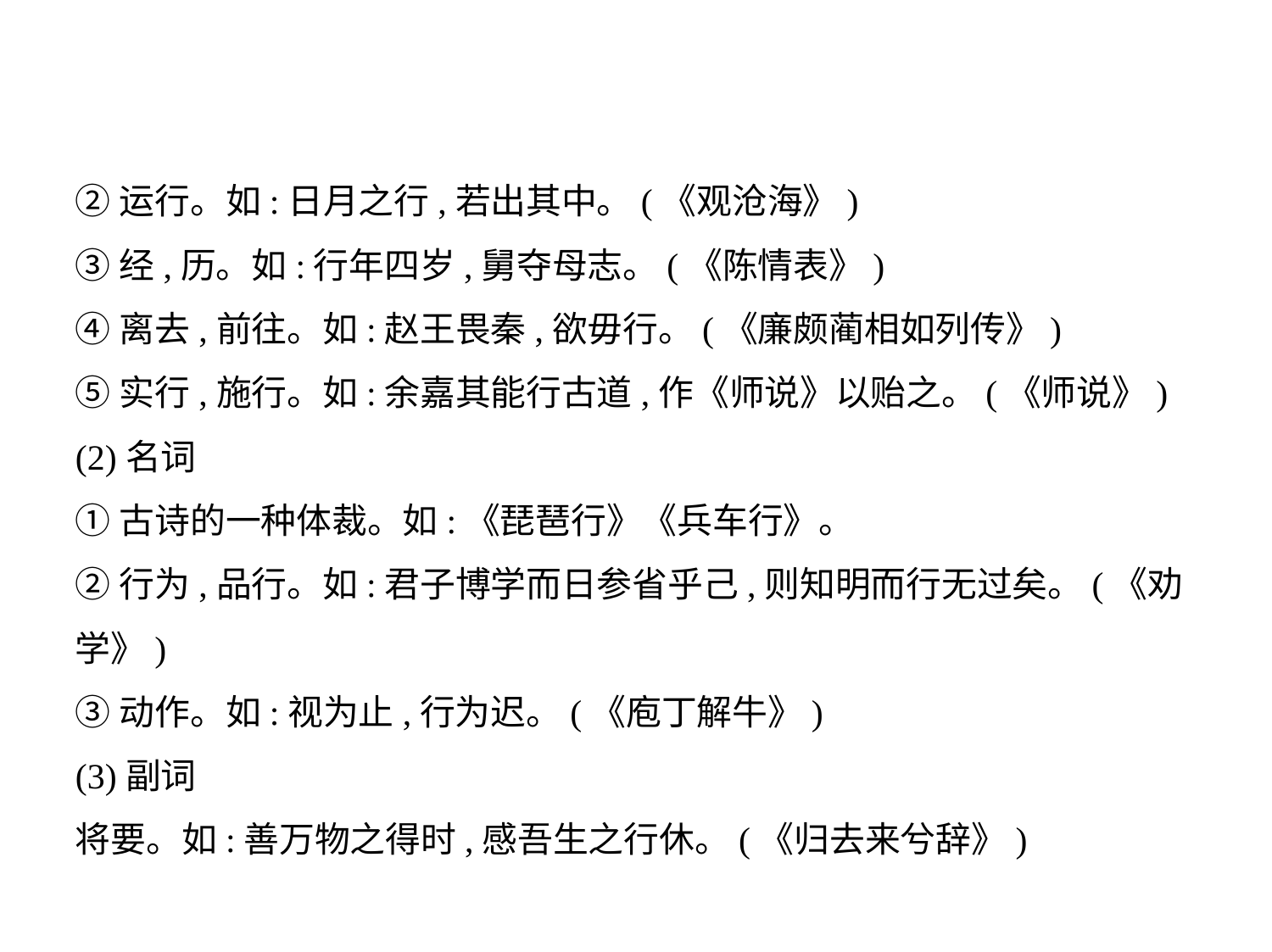

②运行。如:日月之行,若出其中。(《观沧海》)
③经,历。如:行年四岁,舅夺母志。(《陈情表》)
④离去,前往。如:赵王畏秦,欲毋行。(《廉颇蔺相如列传》)
⑤实行,施行。如:余嘉其能行古道,作《师说》以贻之。(《师说》)
(2)名词
①古诗的一种体裁。如:《琵琶行》《兵车行》。
②行为,品行。如:君子博学而日参省乎己,则知明而行无过矣。(《劝学》)
③动作。如:视为止,行为迟。(《庖丁解牛》)
(3)副词
将要。如:善万物之得时,感吾生之行休。(《归去来兮辞》)